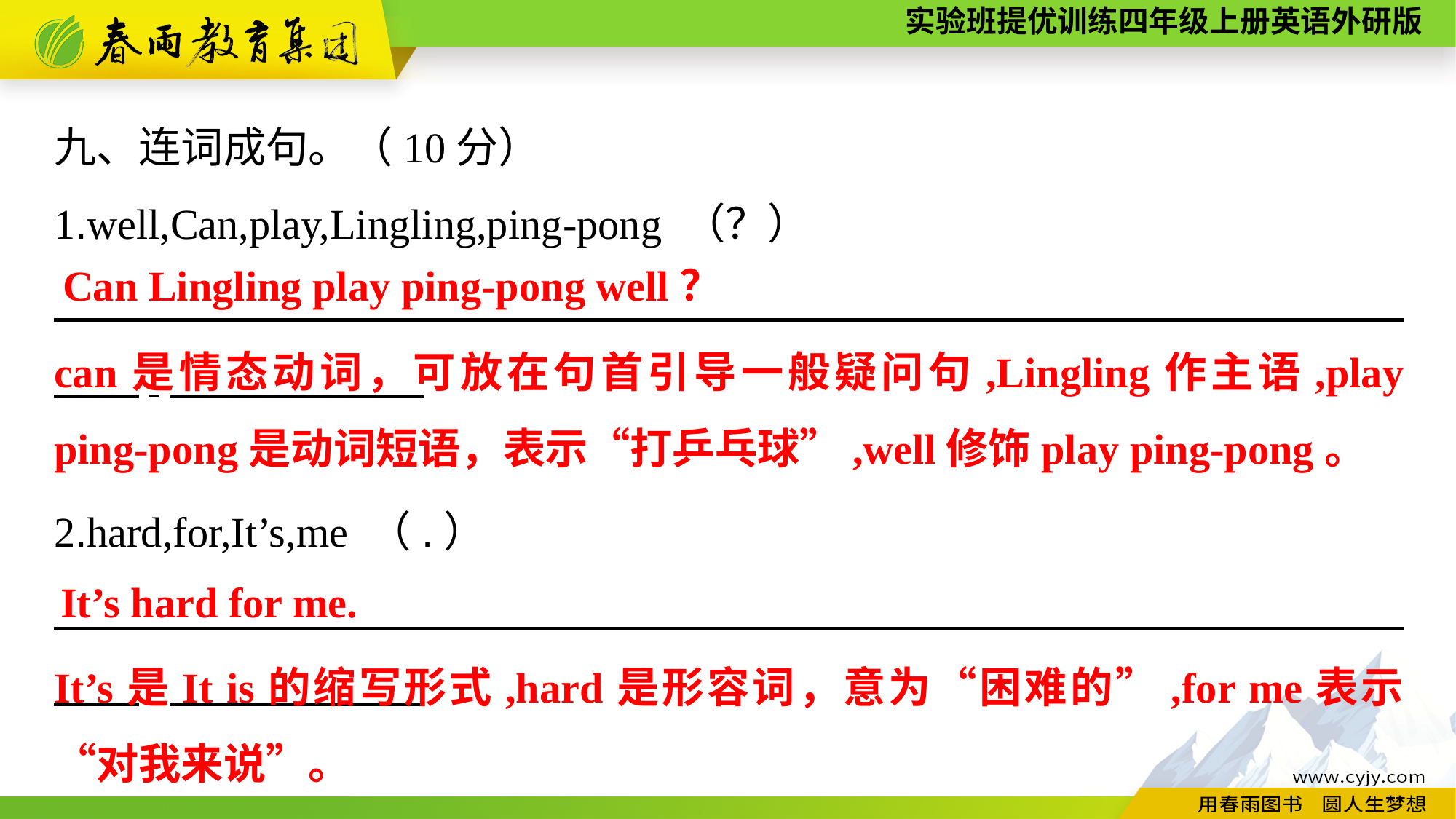

九、连词成句。（10分）
1.well,Can,play,Lingling,ping-pong （？）
　　　　　　　　　　　　　　　　　　　　　　　　　　　　　 　　.

Can Lingling play ping-pong well？
can是情态动词，可放在句首引导一般疑问句,Lingling作主语,play ping-pong是动词短语，表示“打乒乓球”,well修饰play ping-pong。
2.hard,for,It’s,me （.）
　　　　　　　　　　　　　　　　　　　　　　　　　　　　　 　　.
It’s hard for me.
It’s是It is的缩写形式,hard是形容词，意为“困难的”,for me表示“对我来说”。